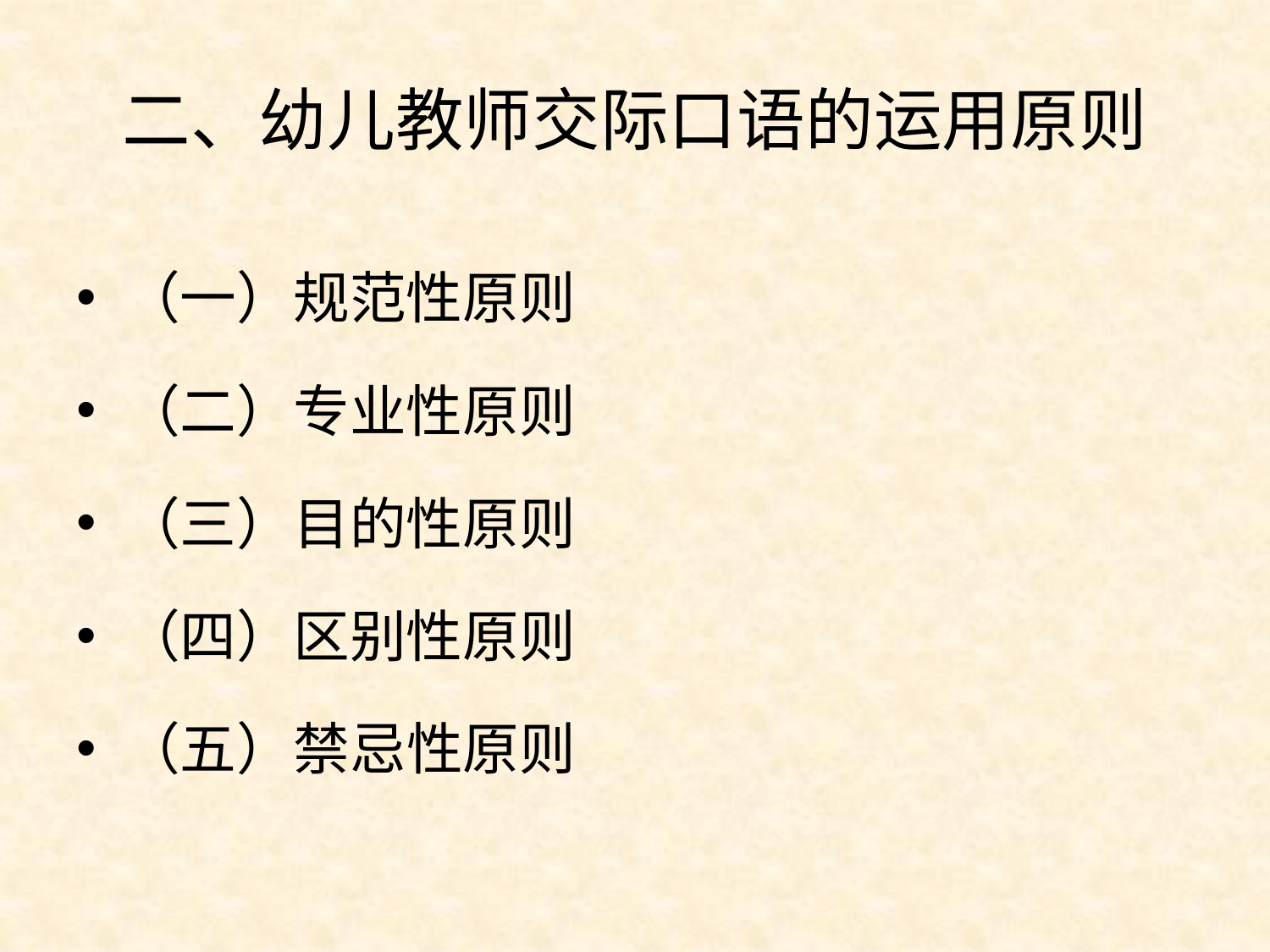

# 二、幼儿教师交际口语的运用原则
（一）规范性原则
（二）专业性原则
（三）目的性原则
（四）区别性原则
（五）禁忌性原则